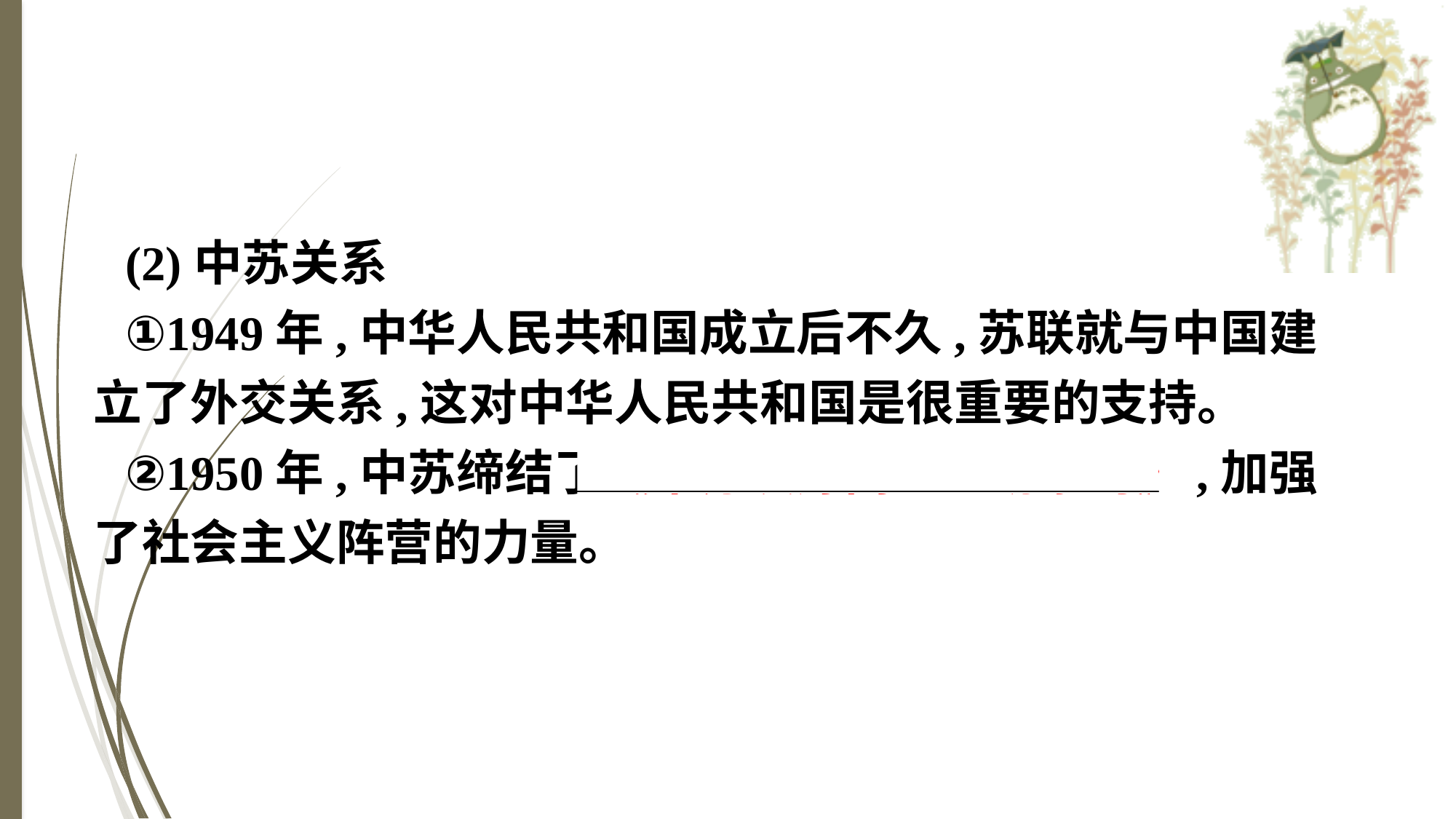

(2)中苏关系
①1949年,中华人民共和国成立后不久,苏联就与中国建立了外交关系,这对中华人民共和国是很重要的支持。
②1950年,中苏缔结了《中苏友好同盟互助条约》,加强了社会主义阵营的力量。